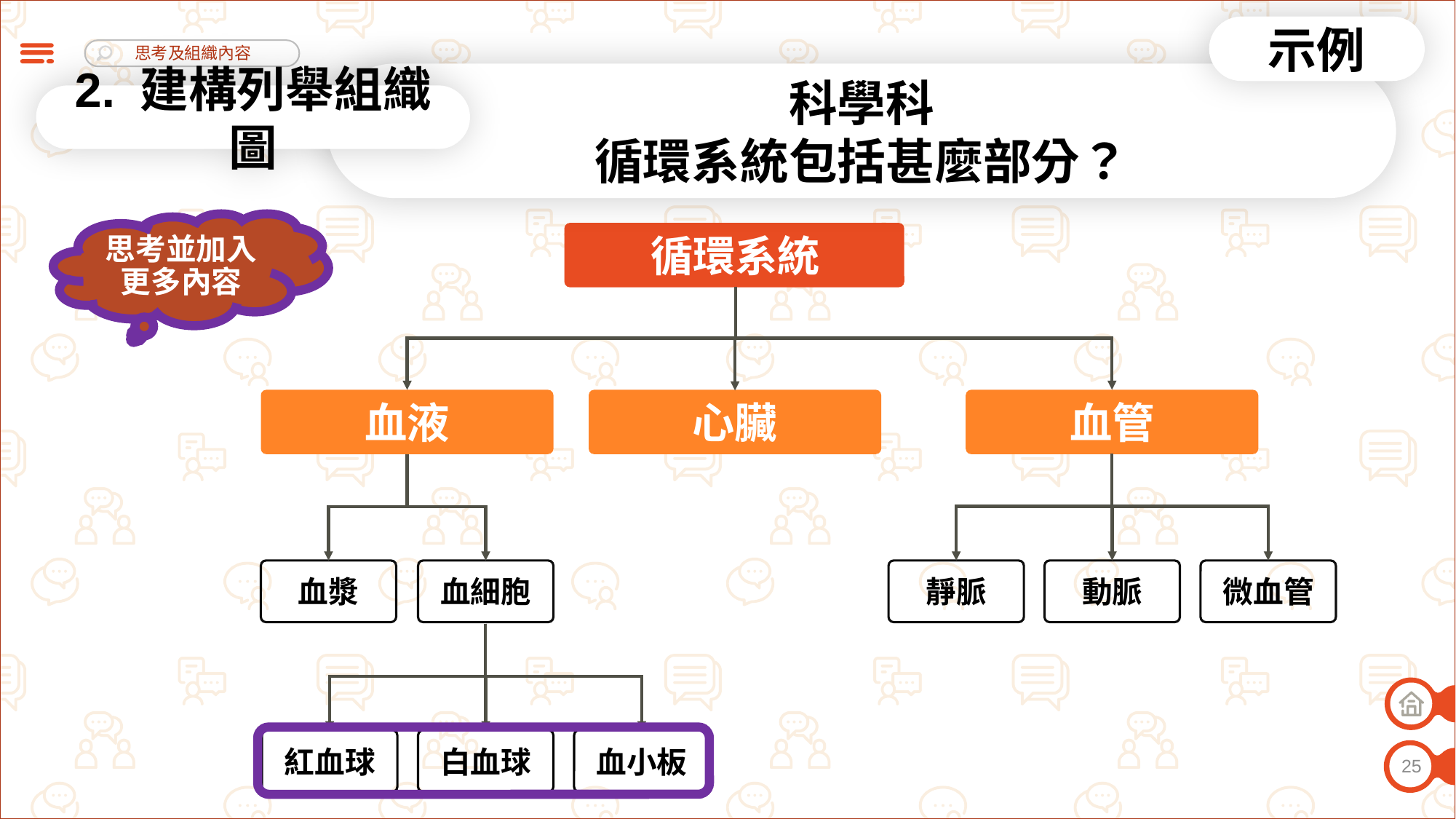

示例
科學科
循環系統包括甚麼部分？
2. 建構列舉組織圖
思考並加入更多內容

循環系統

血液
心臟
血管

動脈
微血管
血漿
血細胞
靜脈

白血球
血小板
紅血球
25